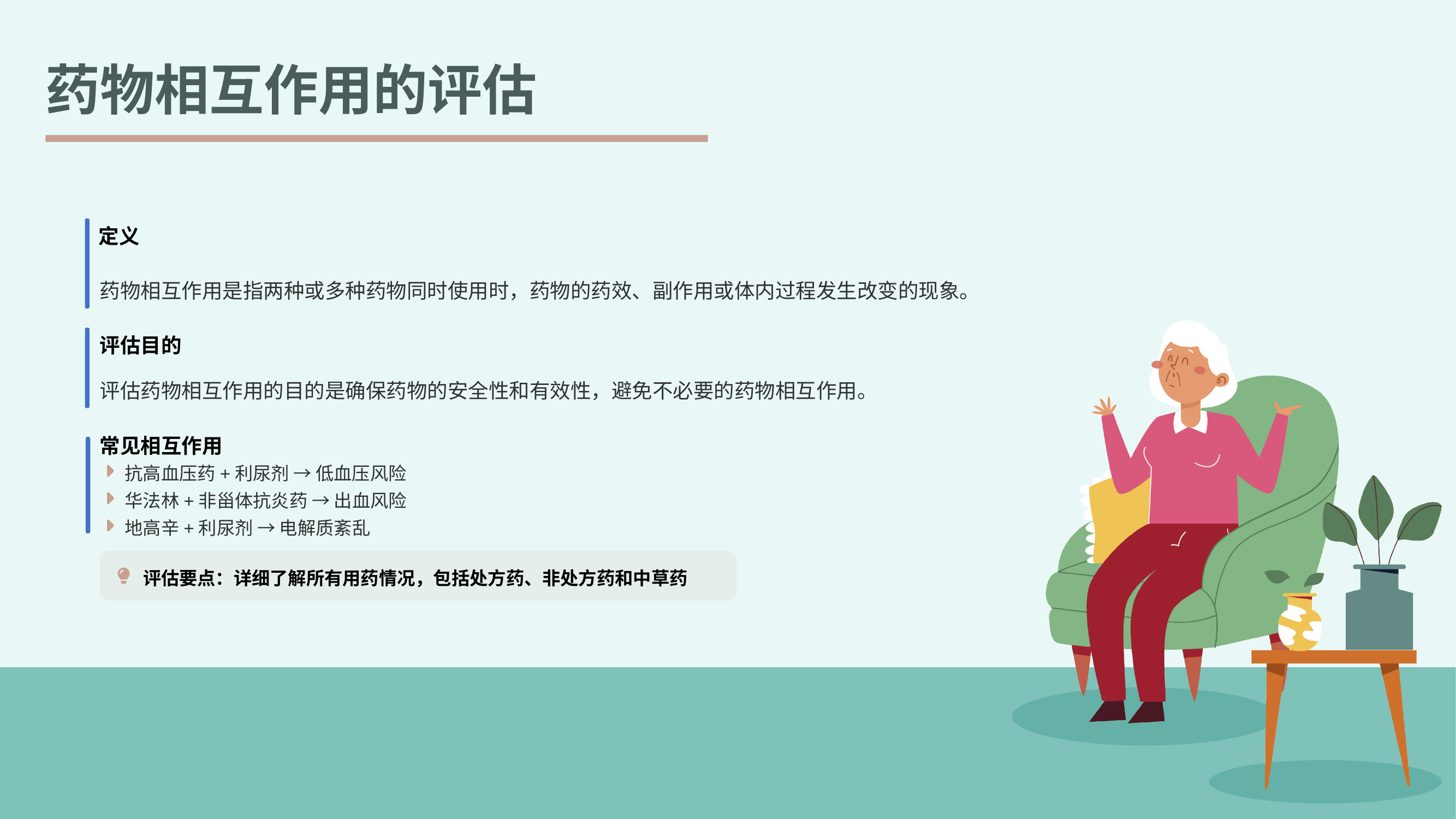

药物相互作用的评估

定义
药物相互作用是指两种或多种药物同时使用时，药物的药效、副作用或体内过程发生改变的现象。

评估目的
评估药物相互作用的目的是确保药物的安全性和有效性，避免不必要的药物相互作用。
常见相互作用

抗高血压药+利尿剂 → 低血压风险

华法林+非甾体抗炎药 → 出血风险

地高辛+利尿剂 → 电解质紊乱

评估要点：详细了解所有用药情况，包括处方药、非处方药和中草药